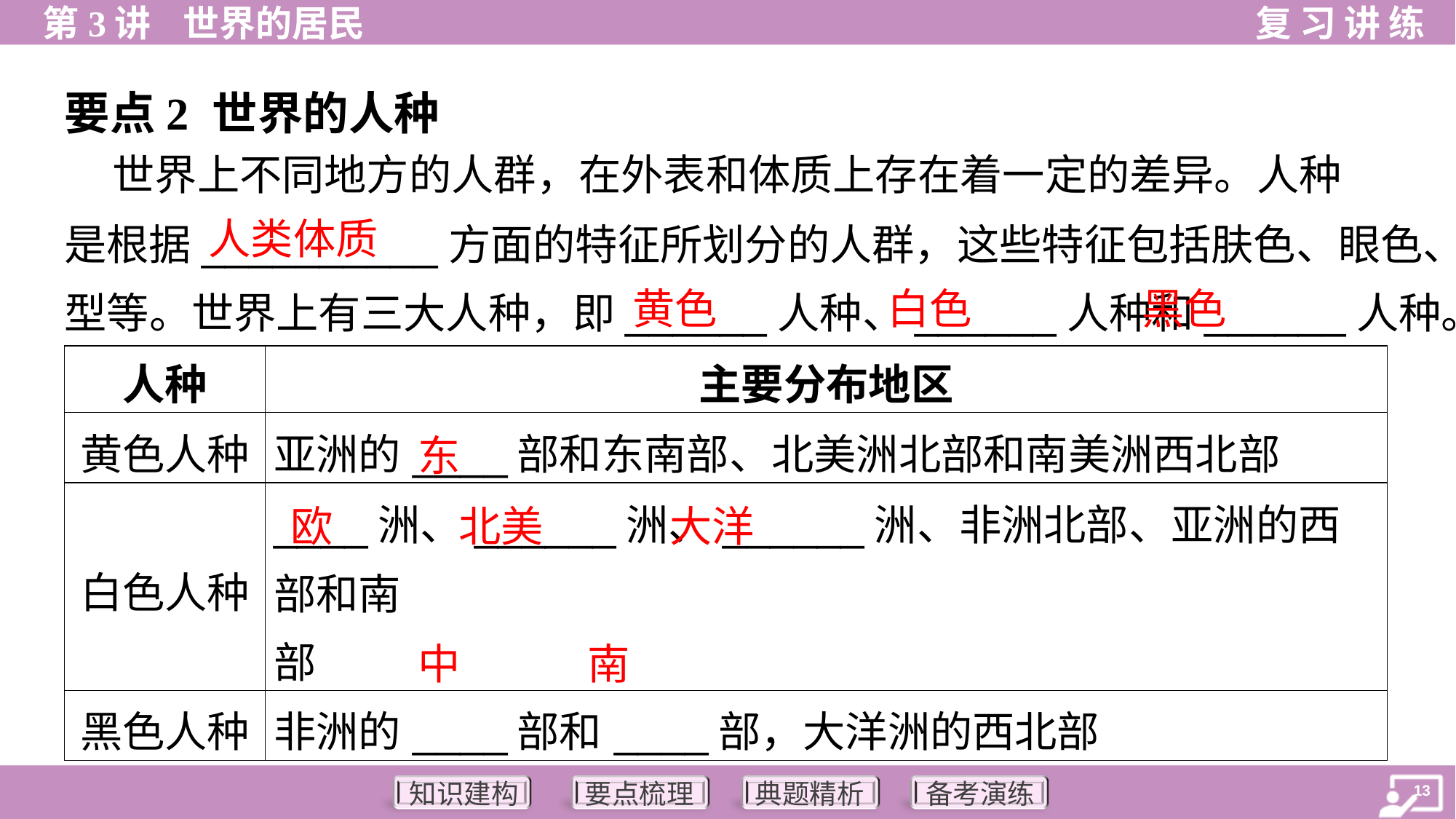

要点2 世界的人种
    世界上不同地方的人群，在外表和体质上存在着一定的差异。人种
是根据__________方面的特征所划分的人群，这些特征包括肤色、眼色、毛发、头型、脸
型等。世界上有三大人种，即______人种、______人种和______人种。
人类体质
黄色
白色
黑色
| 人种 | 主要分布地区 |
| --- | --- |
| 黄色人种 | 亚洲的\_\_\_\_部和东南部、北美洲北部和南美洲西北部 |
| 白色人种 | \_\_\_\_洲、\_\_\_\_\_\_洲、\_\_\_\_\_\_洲、非洲北部、亚洲的西部和南 部 |
| 黑色人种 | 非洲的\_\_\_\_部和\_\_\_\_部，大洋洲的西北部 |
东
欧
北美
大洋
中
南